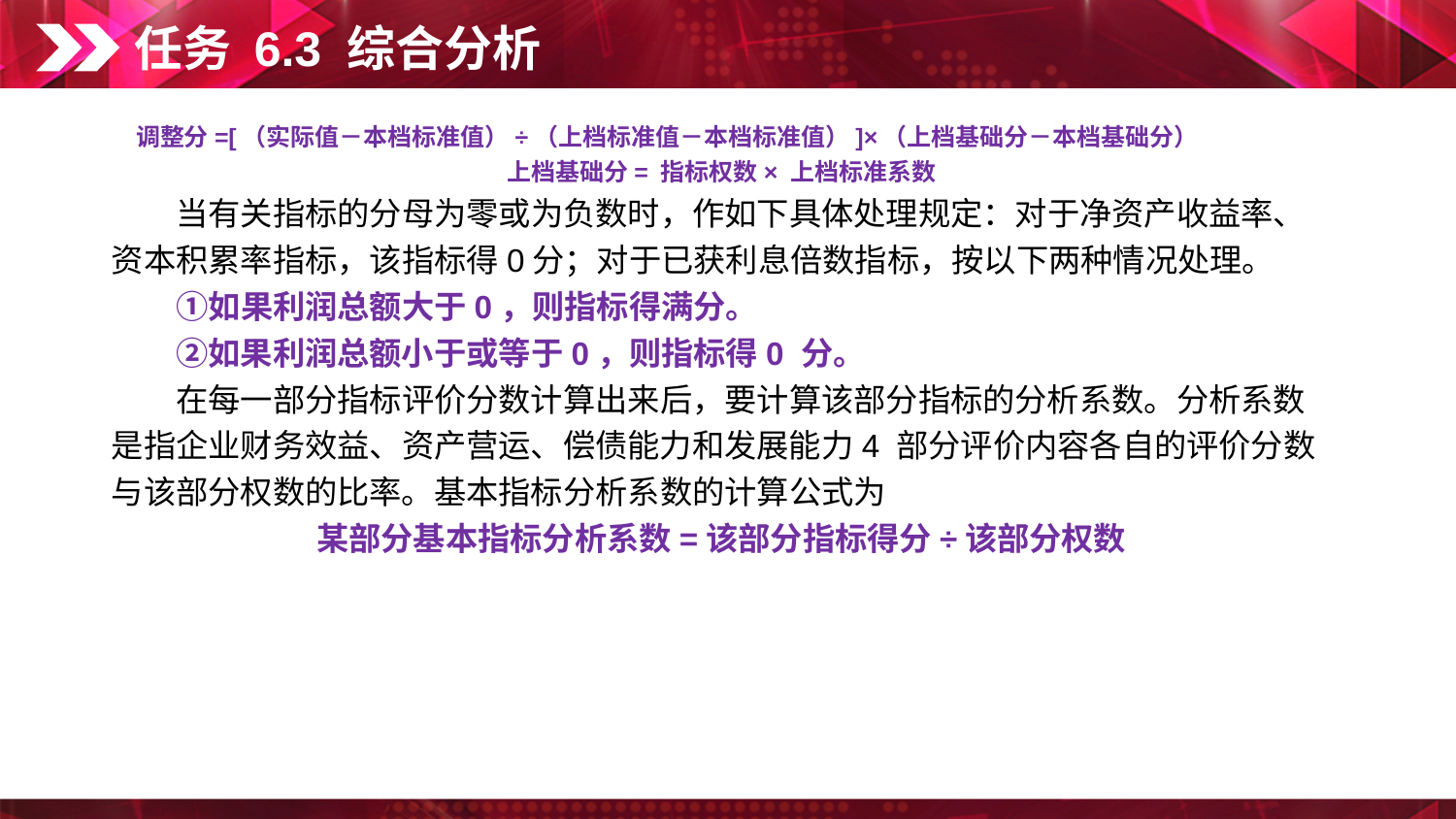

任务 6.3 综合分析

　调整分=[（实际值－本档标准值）÷（上档标准值－本档标准值）]×（上档基础分－本档基础分）
上档基础分= 指标权数× 上档标准系数
　　当有关指标的分母为零或为负数时，作如下具体处理规定：对于净资产收益率、资本积累率指标，该指标得0分；对于已获利息倍数指标，按以下两种情况处理。
　　①如果利润总额大于0，则指标得满分。
　　②如果利润总额小于或等于0，则指标得0 分。
　　在每一部分指标评价分数计算出来后，要计算该部分指标的分析系数。分析系数是指企业财务效益、资产营运、偿债能力和发展能力4 部分评价内容各自的评价分数与该部分权数的比率。基本指标分析系数的计算公式为
某部分基本指标分析系数=该部分指标得分÷该部分权数